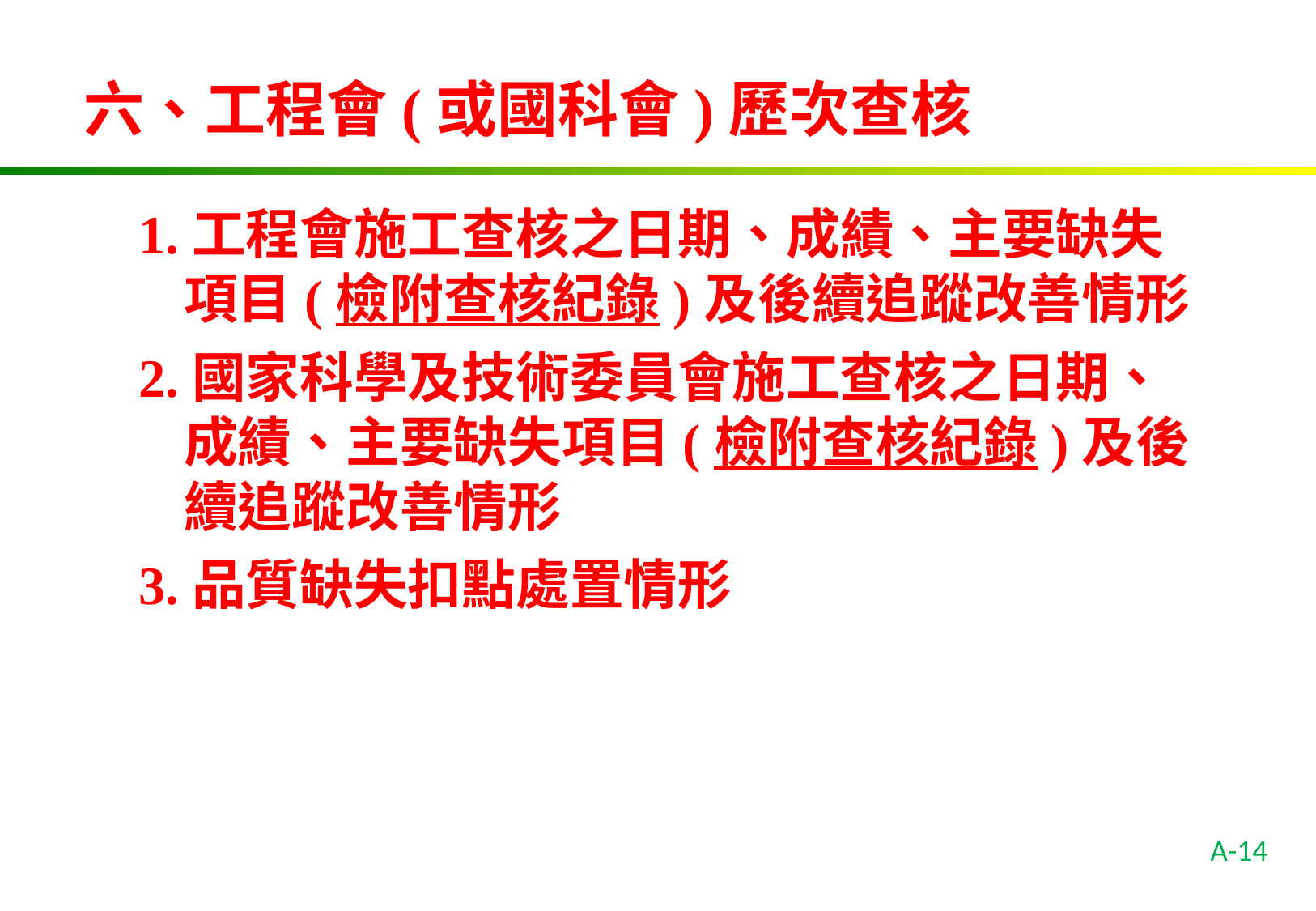

六、工程會(或國科會)歷次查核

1.工程會施工查核之日期、成績、主要缺失項目(檢附查核紀錄)及後續追蹤改善情形
2.國家科學及技術委員會施工查核之日期、成績、主要缺失項目(檢附查核紀錄)及後續追蹤改善情形
3.品質缺失扣點處置情形
A-14